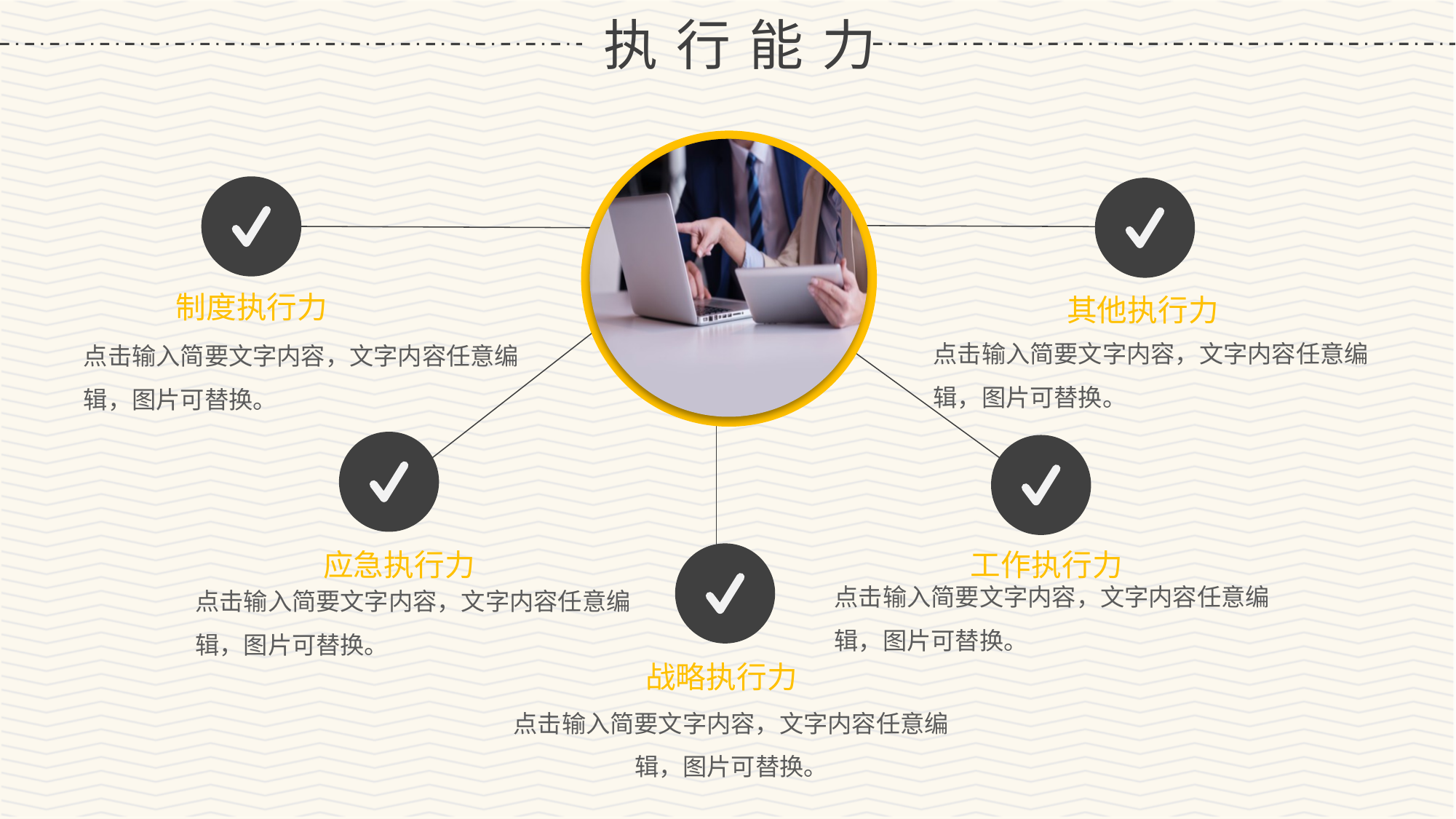

执行能力

点击输入简要文字内容，文字内容任意编辑，图片可替换。
点击输入简要文字内容，文字内容任意编辑，图片可替换。
制度执行力
其他执行力
点击输入简要文字内容，文字内容任意编辑，图片可替换。
点击输入简要文字内容，文字内容任意编辑，图片可替换。
应急执行力

工作执行力
点击输入简要文字内容，文字内容任意编辑，图片可替换。
战略执行力